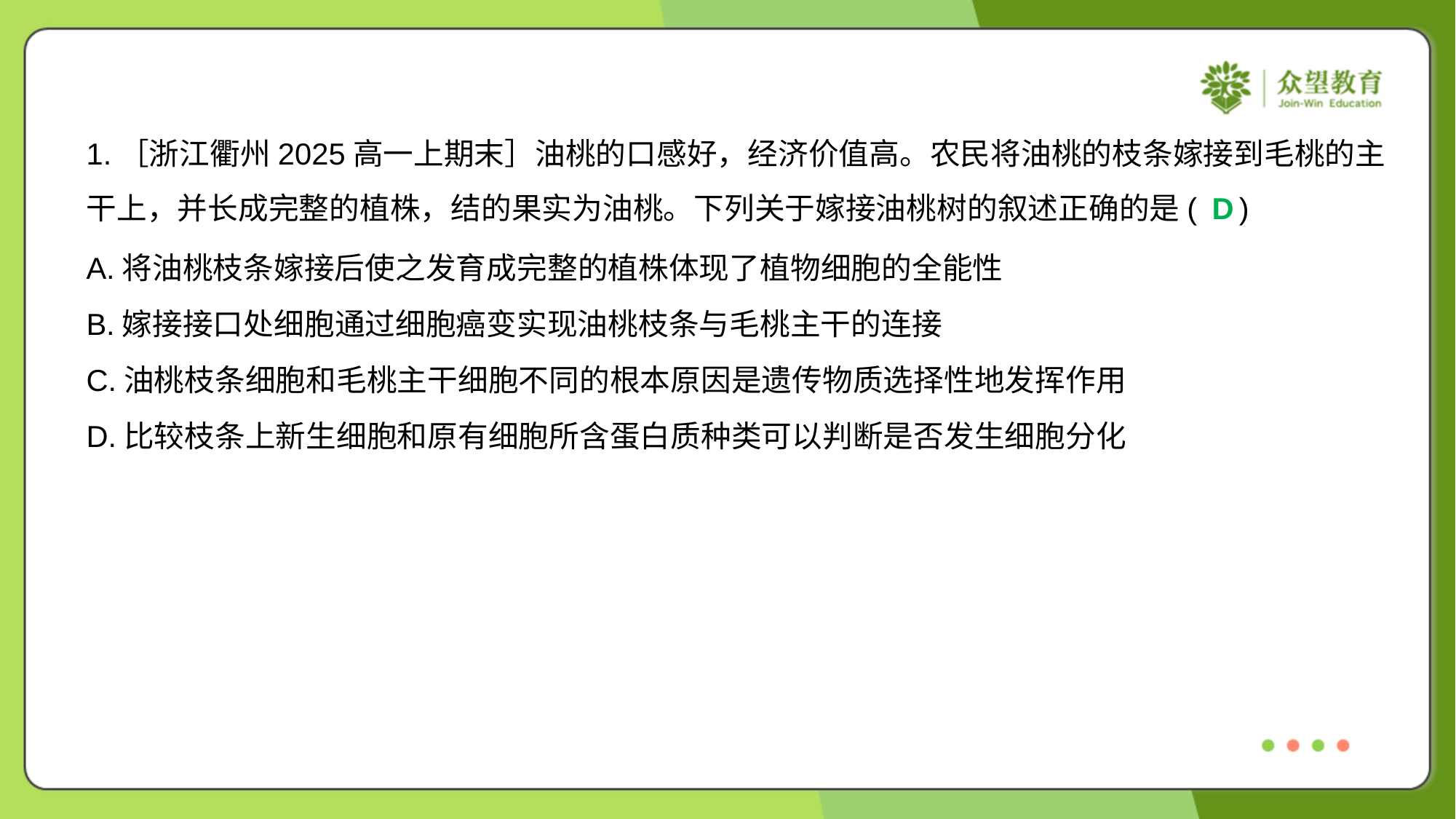

1.［浙江衢州2025高一上期末］油桃的口感好，经济价值高。农民将油桃的枝条嫁接到毛桃的主
干上，并长成完整的植株，结的果实为油桃。下列关于嫁接油桃树的叙述正确的是(     )
D
A.将油桃枝条嫁接后使之发育成完整的植株体现了植物细胞的全能性
B.嫁接接口处细胞通过细胞癌变实现油桃枝条与毛桃主干的连接
C.油桃枝条细胞和毛桃主干细胞不同的根本原因是遗传物质选择性地发挥作用
D.比较枝条上新生细胞和原有细胞所含蛋白质种类可以判断是否发生细胞分化